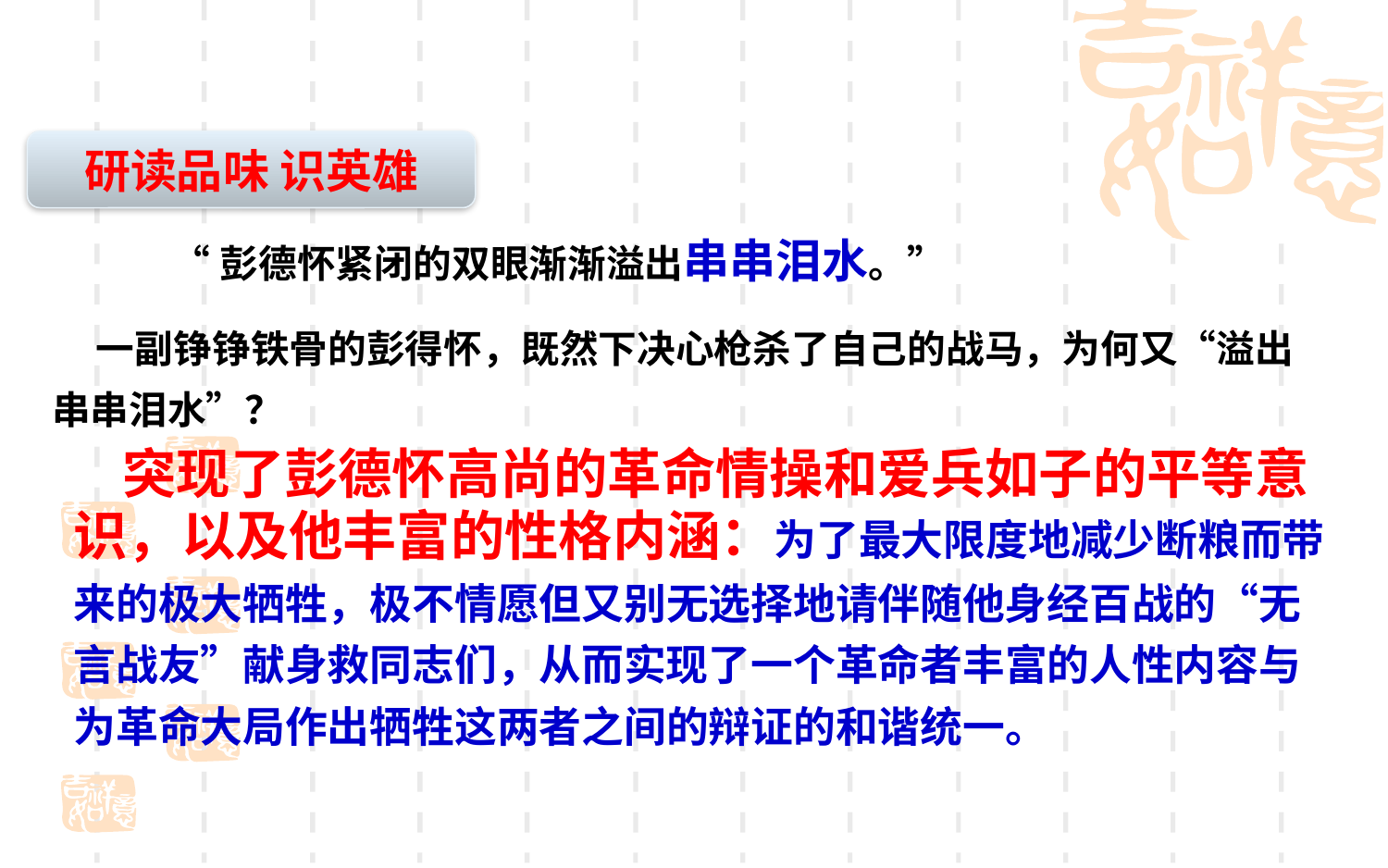

研读品味 识英雄
“彭德怀紧闭的双眼渐渐溢出串串泪水。”
    一副铮铮铁骨的彭得怀，既然下决心枪杀了自己的战马，为何又“溢出串串泪水”？
    突现了彭德怀高尚的革命情操和爱兵如子的平等意识，以及他丰富的性格内涵：为了最大限度地减少断粮而带来的极大牺牲，极不情愿但又别无选择地请伴随他身经百战的“无言战友”献身救同志们，从而实现了一个革命者丰富的人性内容与为革命大局作出牺牲这两者之间的辩证的和谐统一。